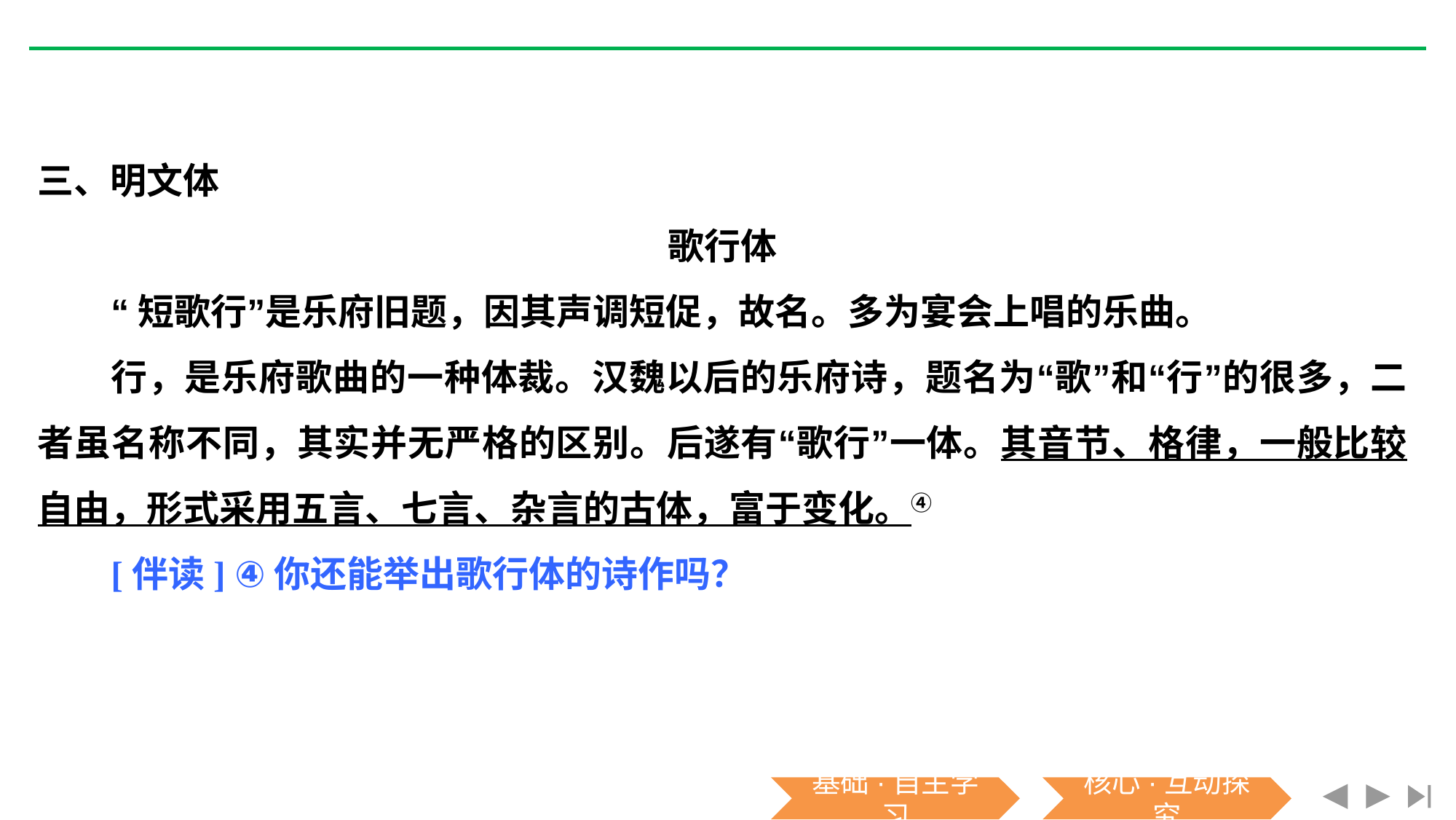

三、明文体
歌行体
“短歌行”是乐府旧题，因其声调短促，故名。多为宴会上唱的乐曲。
行，是乐府歌曲的一种体裁。汉魏以后的乐府诗，题名为“歌”和“行”的很多，二者虽名称不同，其实并无严格的区别。后遂有“歌行”一体。其音节、格律，一般比较自由，形式采用五言、七言、杂言的古体，富于变化。④
[伴读] ④你还能举出歌行体的诗作吗？